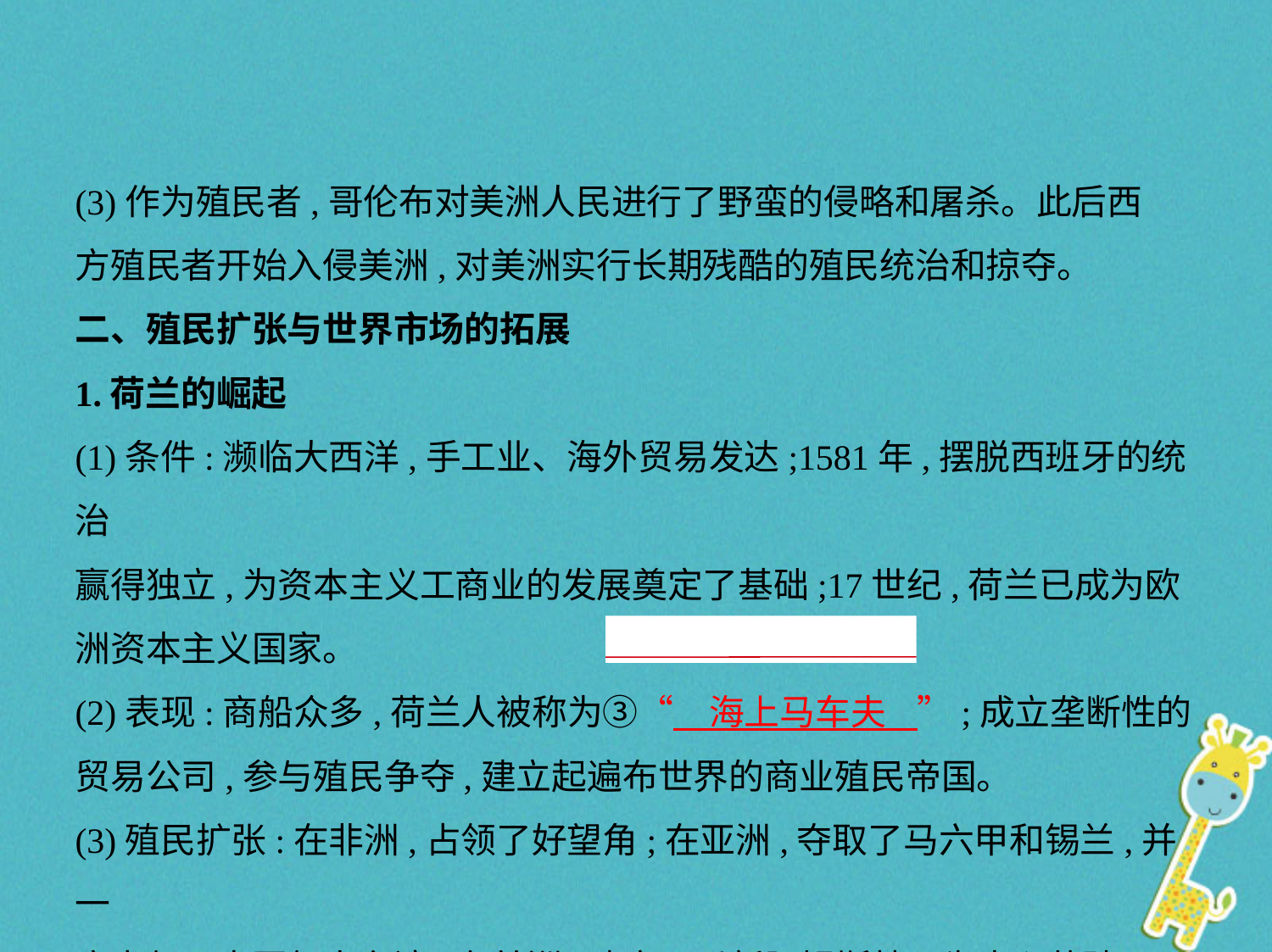

(3)作为殖民者,哥伦布对美洲人民进行了野蛮的侵略和屠杀。此后西
方殖民者开始入侵美洲,对美洲实行长期残酷的殖民统治和掠夺。
二、殖民扩张与世界市场的拓展
1.荷兰的崛起
(1)条件:濒临大西洋,手工业、海外贸易发达;1581年,摆脱西班牙的统治
赢得独立,为资本主义工商业的发展奠定了基础;17世纪,荷兰已成为欧
洲资本主义国家。
(2)表现:商船众多,荷兰人被称为③“　海上马车夫    ”;成立垄断性的
贸易公司,参与殖民争夺,建立起遍布世界的商业殖民帝国。
(3)殖民扩张:在非洲,占领了好望角;在亚洲,夺取了马六甲和锡兰,并一
度占领了中国领土台湾;在美洲,建立了以新阿姆斯特丹为中心的殖民地。